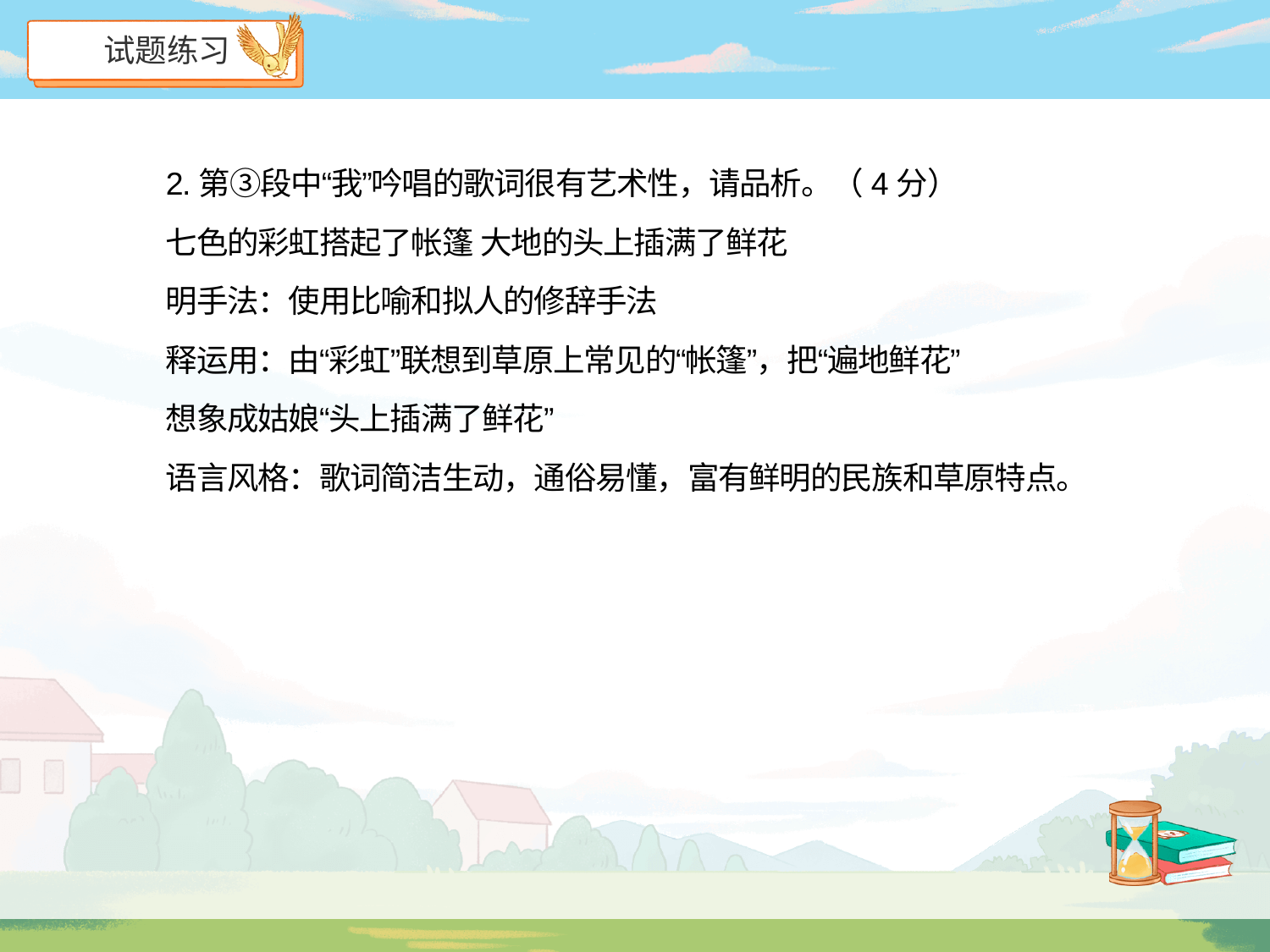

# 试题练习
2.第③段中“我”吟唱的歌词很有艺术性，请品析。（4分）
七色的彩虹搭起了帐篷 大地的头上插满了鲜花
明手法：使用比喻和拟人的修辞手法
释运用：由“彩虹”联想到草原上常见的“帐篷”，把“遍地鲜花”
想象成姑娘“头上插满了鲜花”
语言风格：歌词简洁生动，通俗易懂，富有鲜明的民族和草原特点。